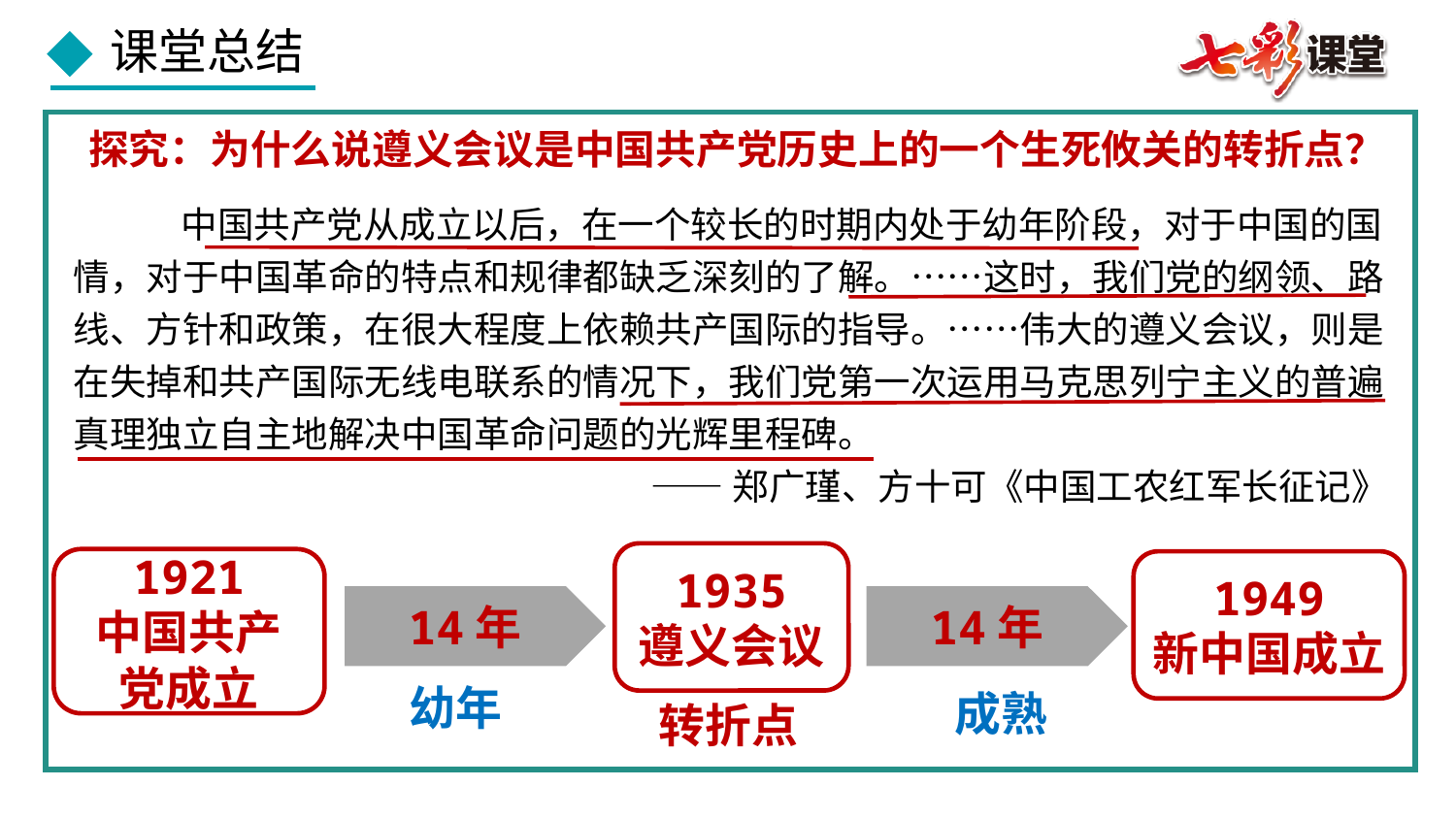

探究：为什么说遵义会议是中国共产党历史上的一个生死攸关的转折点？

            中国共产党从成立以后，在一个较长的时期内处于幼年阶段，对于中国的国情，对于中国革命的特点和规律都缺乏深刻的了解。……这时，我们党的纲领、路线、方针和政策，在很大程度上依赖共产国际的指导。……伟大的遵义会议，则是在失掉和共产国际无线电联系的情况下，我们党第一次运用马克思列宁主义的普遍真理独立自主地解决中国革命问题的光辉里程碑。
              ——郑广瑾、方十可《中国工农红军长征记》
1935
遵义会议
1921
中国共产党成立
1949
新中国成立
14年
14年
幼年
成熟
转折点